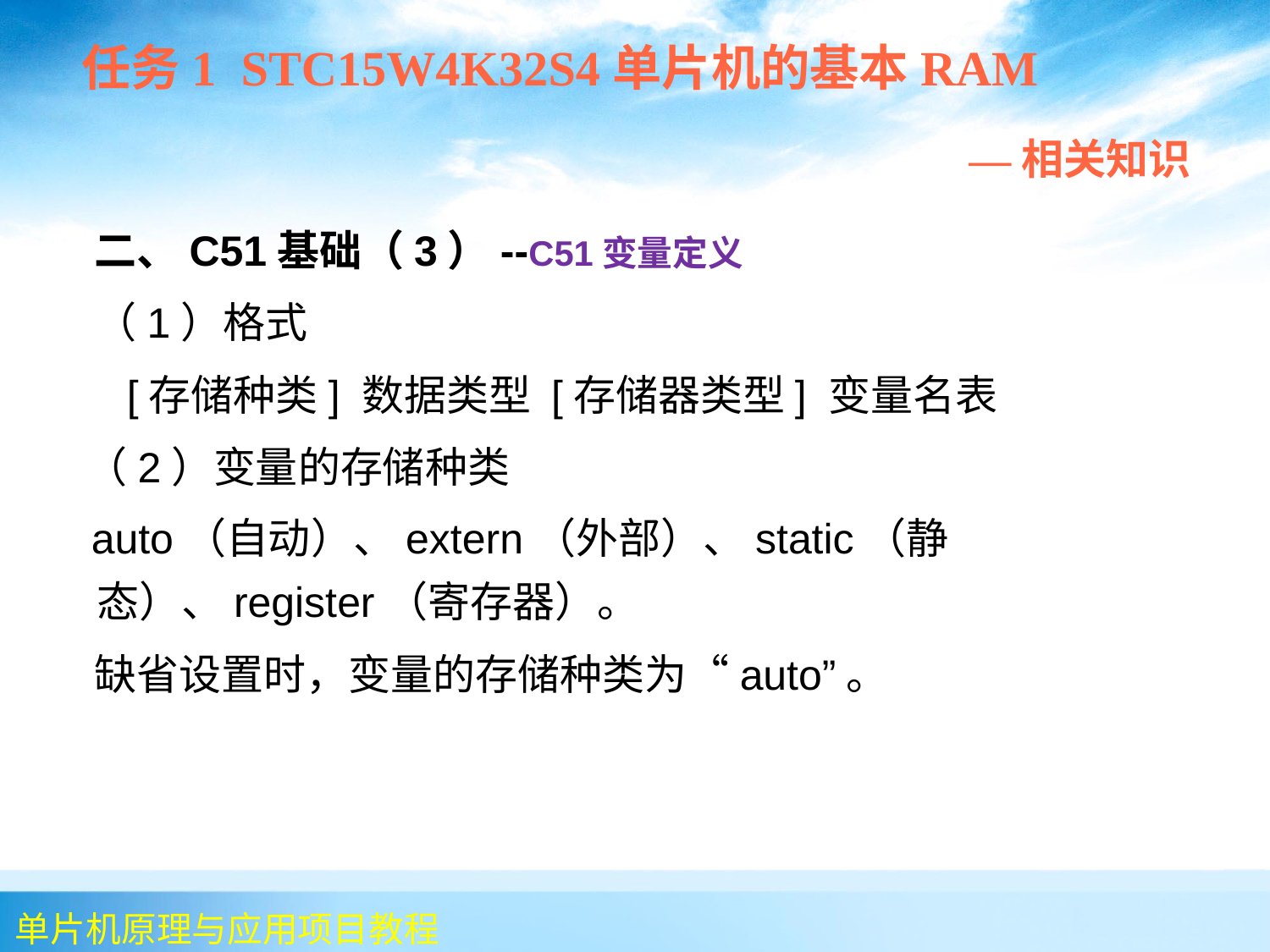

任务1  STC15W4K32S4单片机的基本RAM
                                                                            —相关知识
   二、C51基础（3）--C51变量定义
   （1）格式
      [存储种类] 数据类型 [存储器类型] 变量名表
  （2）变量的存储种类
   auto（自动）、extern（外部）、static（静态）、register（寄存器）。
   缺省设置时，变量的存储种类为“auto”。